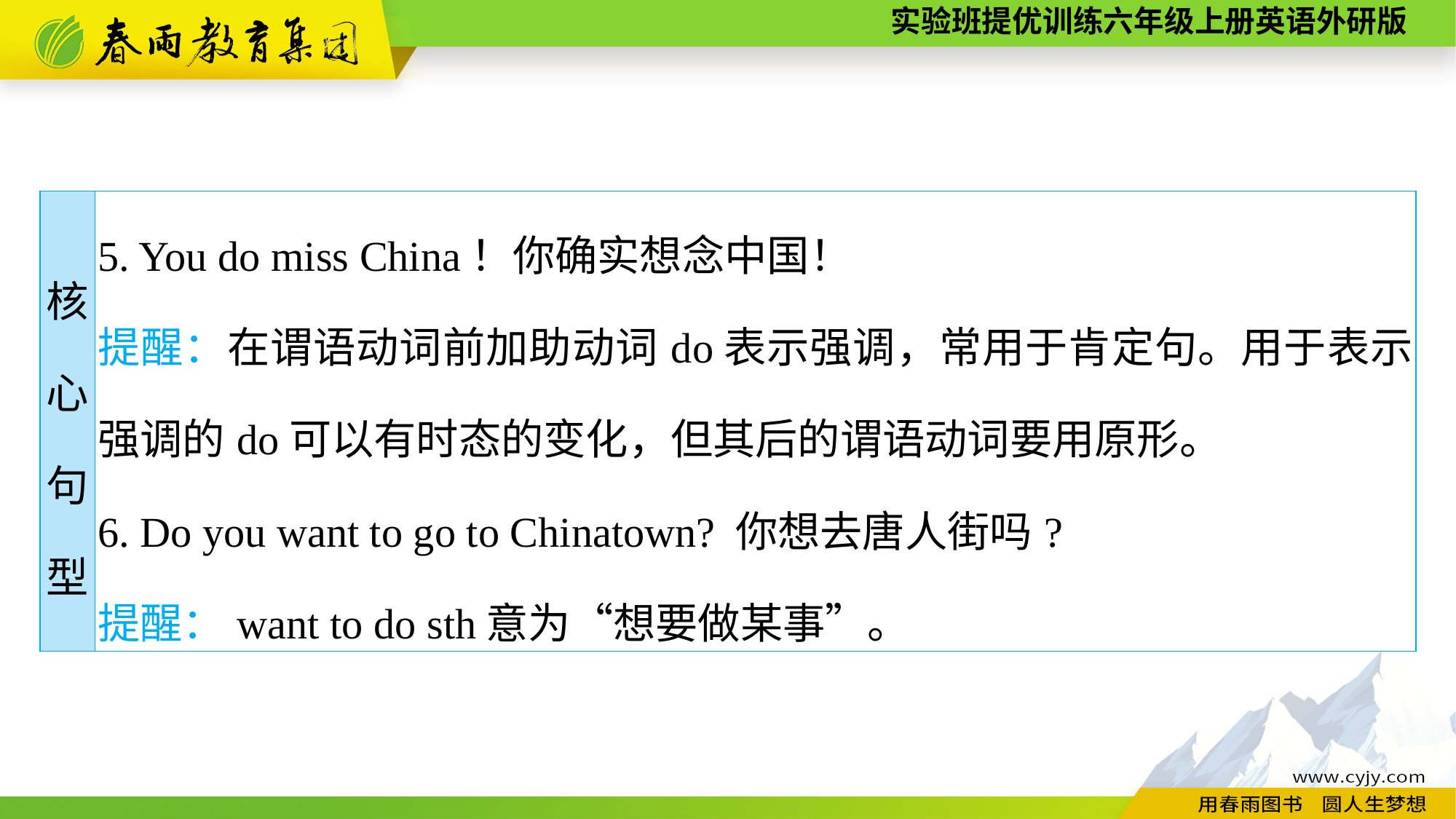

| 核 心 句 型 | 5. You do miss China！你确实想念中国！ 提醒：在谓语动词前加助动词do表示强调，常用于肯定句。用于表示强调的do可以有时态的变化，但其后的谓语动词要用原形。 6. Do you want to go to Chinatown? 你想去唐人街吗? 提醒：want to do sth意为“想要做某事”。 |
| --- | --- |